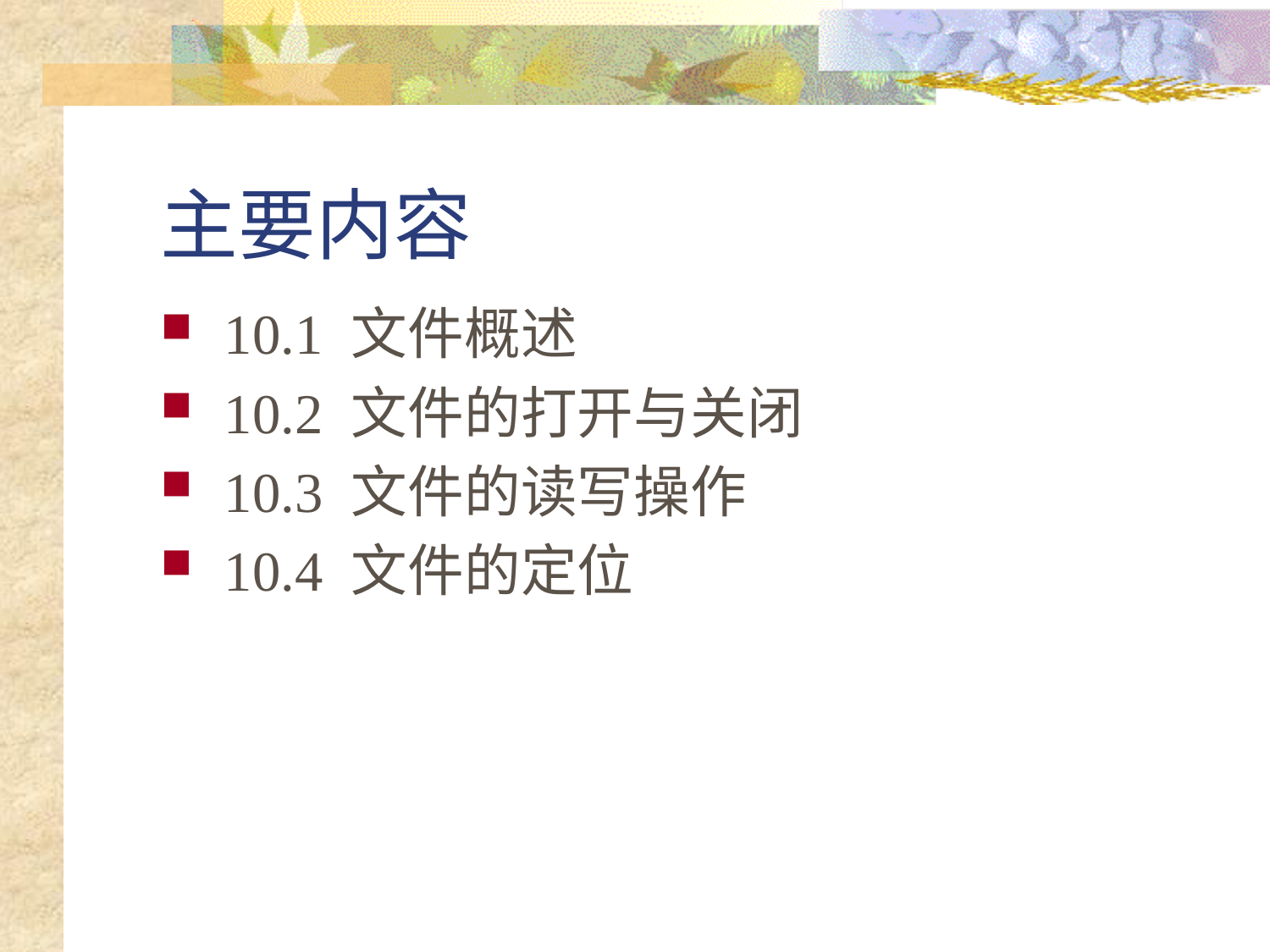

# 主要内容
10.1 文件概述
10.2 文件的打开与关闭
10.3 文件的读写操作
10.4 文件的定位